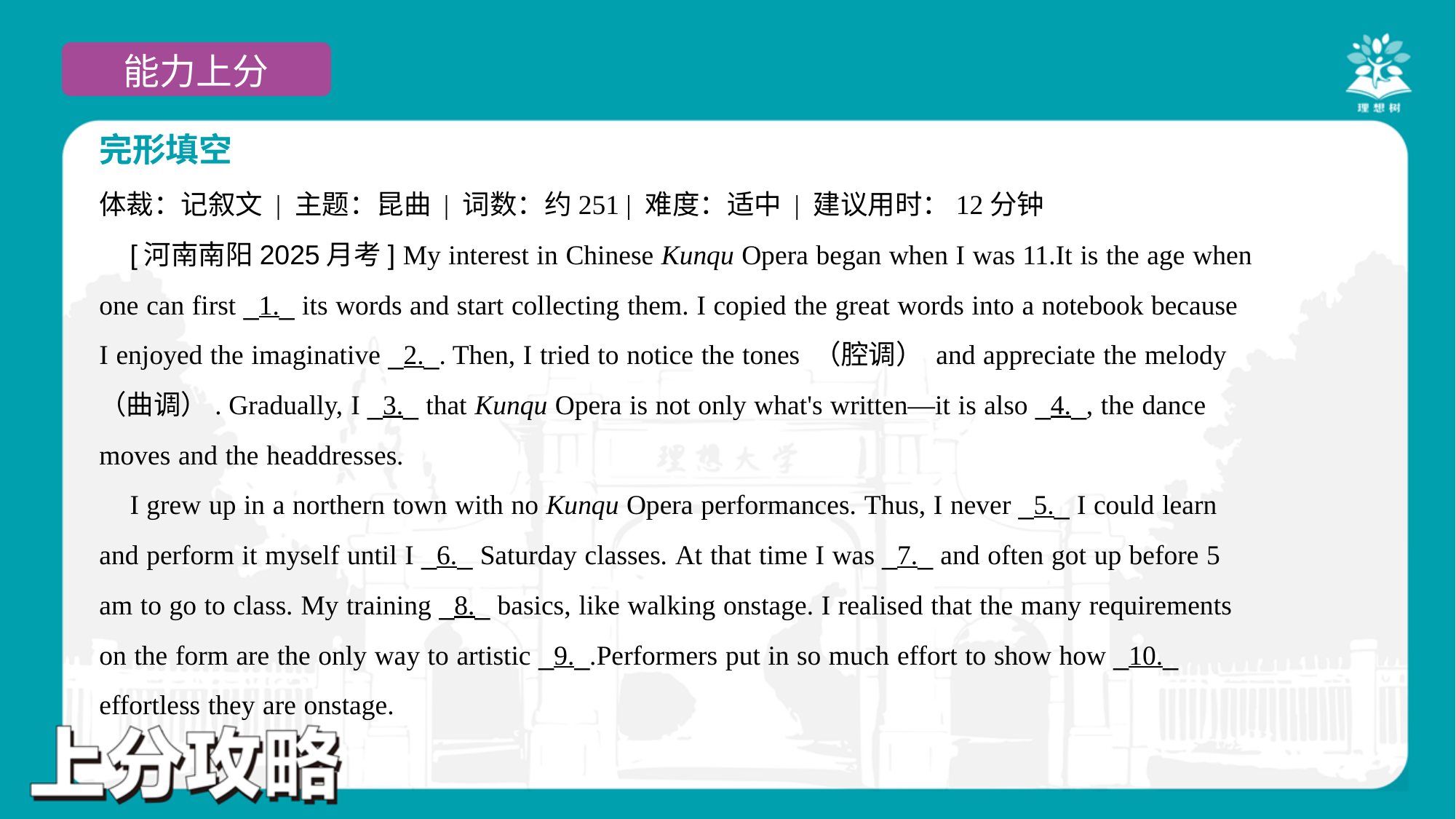

完形填空
体裁：记叙文 | 主题：昆曲 | 词数：约251 | 难度：适中 | 建议用时：12分钟
    [河南南阳2025月考] My interest in Chinese Kunqu Opera began when I was 11.It is the age when
one can first _1._ its words and start collecting them. I copied the great words into a notebook because
I enjoyed the imaginative _2._. Then, I tried to notice the tones （腔调） and appreciate the melody
（曲调）. Gradually, I _3._ that Kunqu Opera is not only what's written—it is also _4._, the dance
moves and the headdresses.
    I grew up in a northern town with no Kunqu Opera performances. Thus, I never _5._ I could learn
and perform it myself until I _6._ Saturday classes. At that time I was _7._ and often got up before 5
am to go to class. My training _8._ basics, like walking onstage. I realised that the many requirements
on the form are the only way to artistic _9._.Performers put in so much effort to show how _10._
effortless they are onstage.